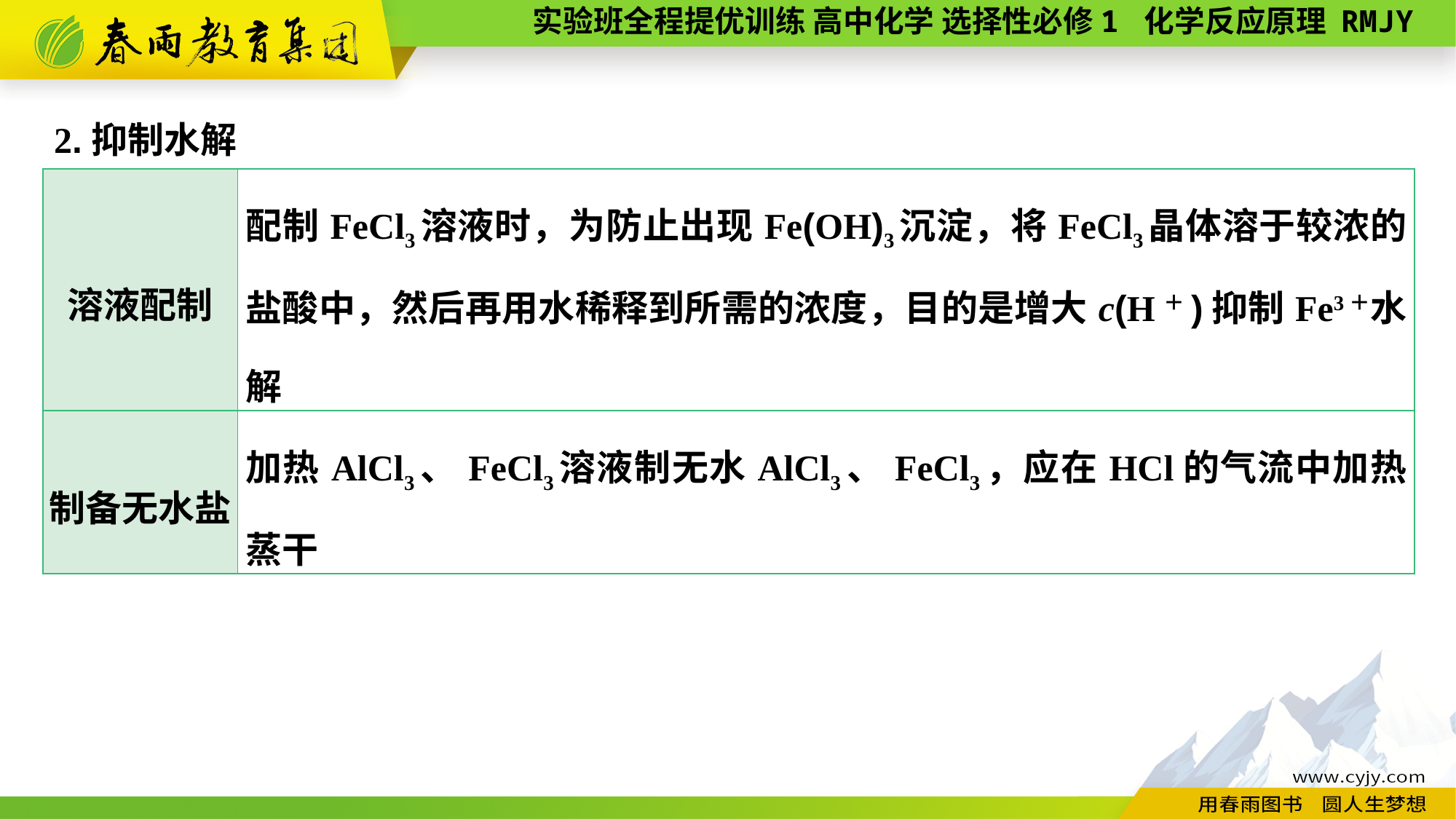

2.抑制水解
| 溶液配制 | 配制FeCl3溶液时，为防止出现Fe(OH)3沉淀，将FeCl3晶体溶于较浓的盐酸中，然后再用水稀释到所需的浓度，目的是增大c(H＋)抑制Fe3＋水解 |
| --- | --- |
| 制备无水盐 | 加热AlCl3、FeCl3溶液制无水AlCl3、FeCl3，应在HCl的气流中加热蒸干 |